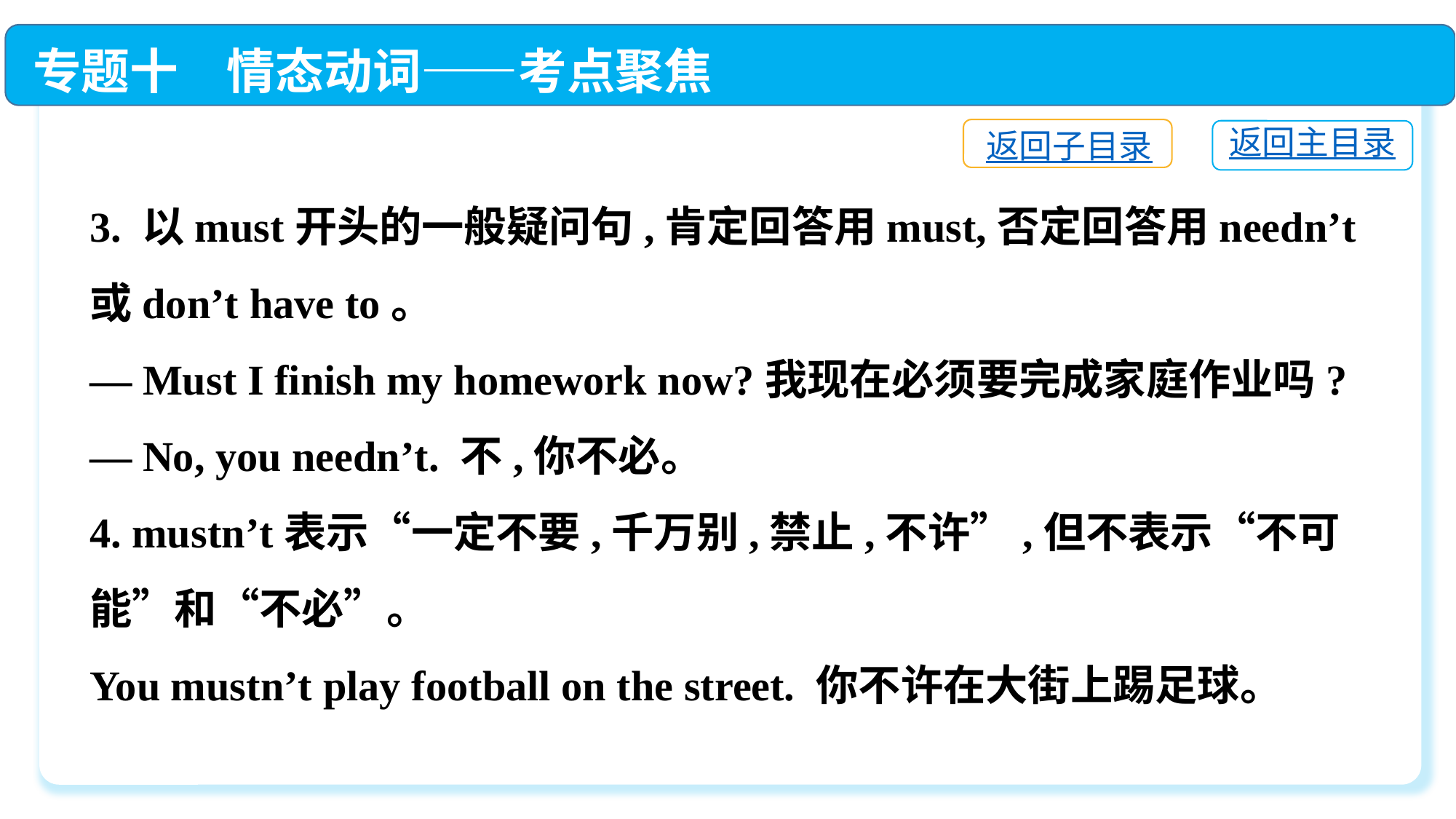

专题十　情态动词——考点聚焦

返回子目录
返回主目录
3. 以must开头的一般疑问句,肯定回答用must,否定回答用needn’t或don’t have to。
— Must I finish my homework now?我现在必须要完成家庭作业吗?
— No, you needn’t. 不,你不必。
4. mustn’t表示“一定不要,千万别,禁止,不许”,但不表示“不可能”和“不必”。
You mustn’t play football on the street. 你不许在大街上踢足球。